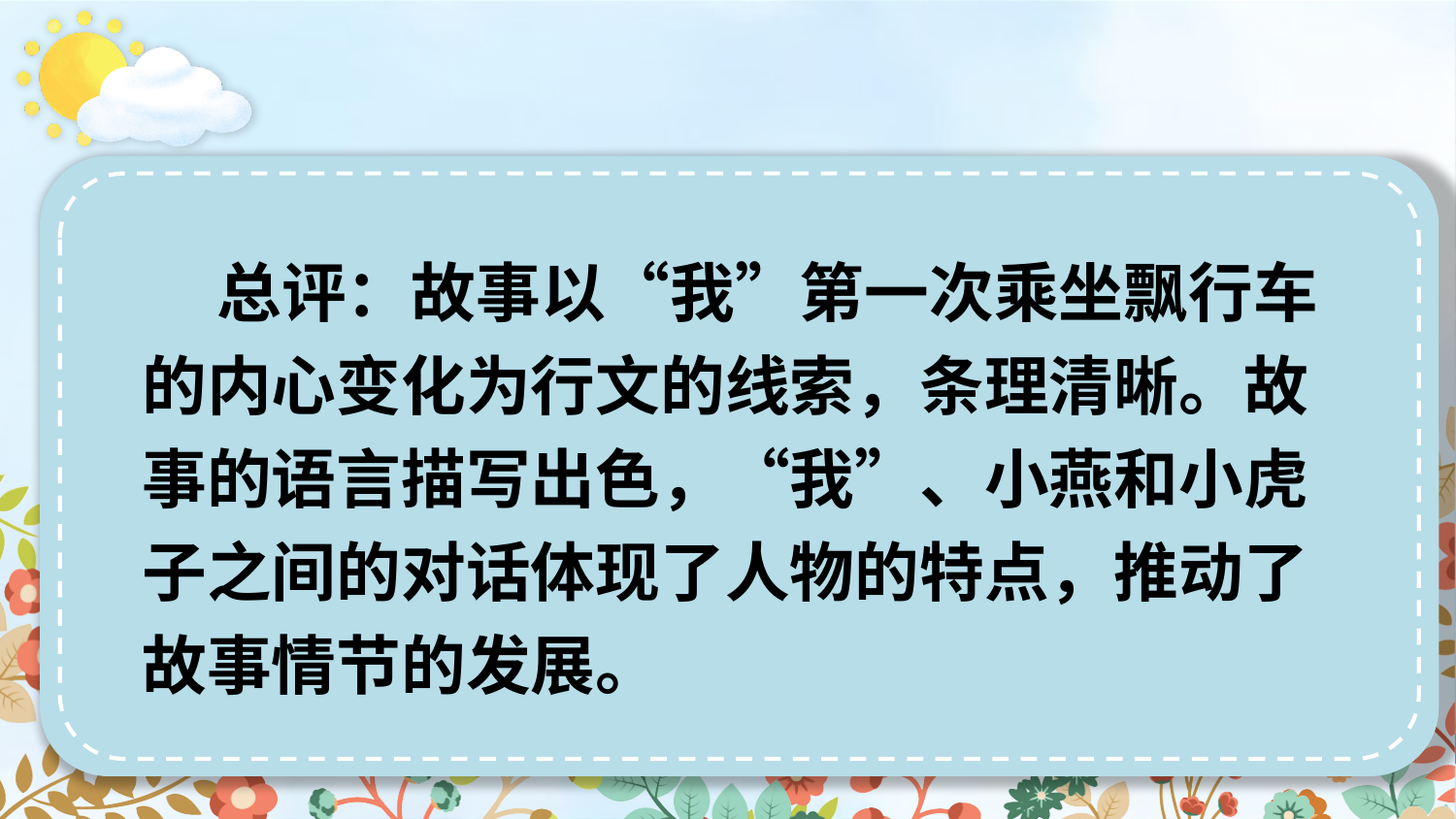

总评：故事以“我”第一次乘坐飘行车的内心变化为行文的线索，条理清晰。故事的语言描写出色，“我”、小燕和小虎子之间的对话体现了人物的特点，推动了故事情节的发展。